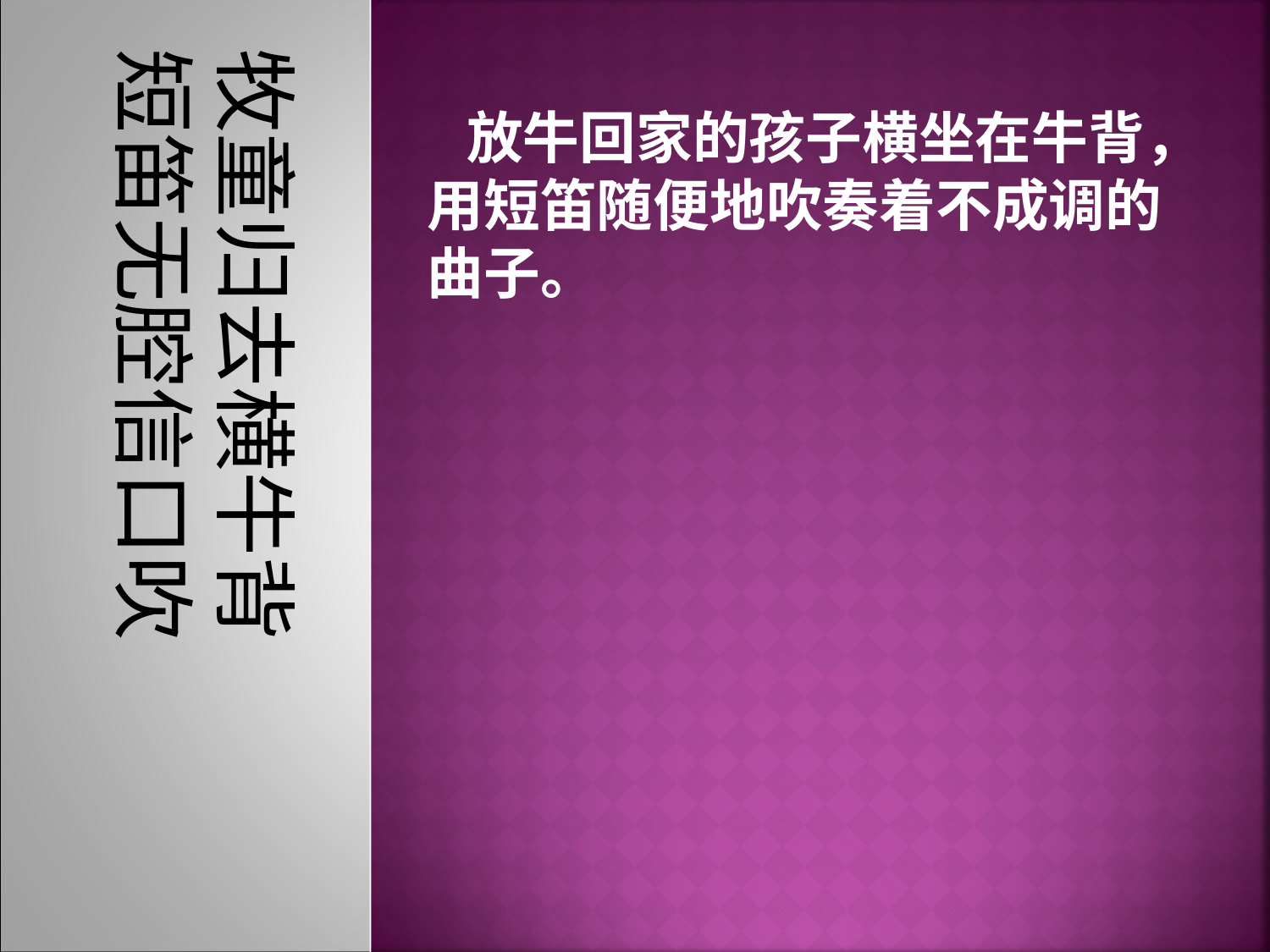

牧童归去横牛背 短笛无腔信口吹
  放牛回家的孩子横坐在牛背，用短笛随便地吹奏着不成调的曲子。